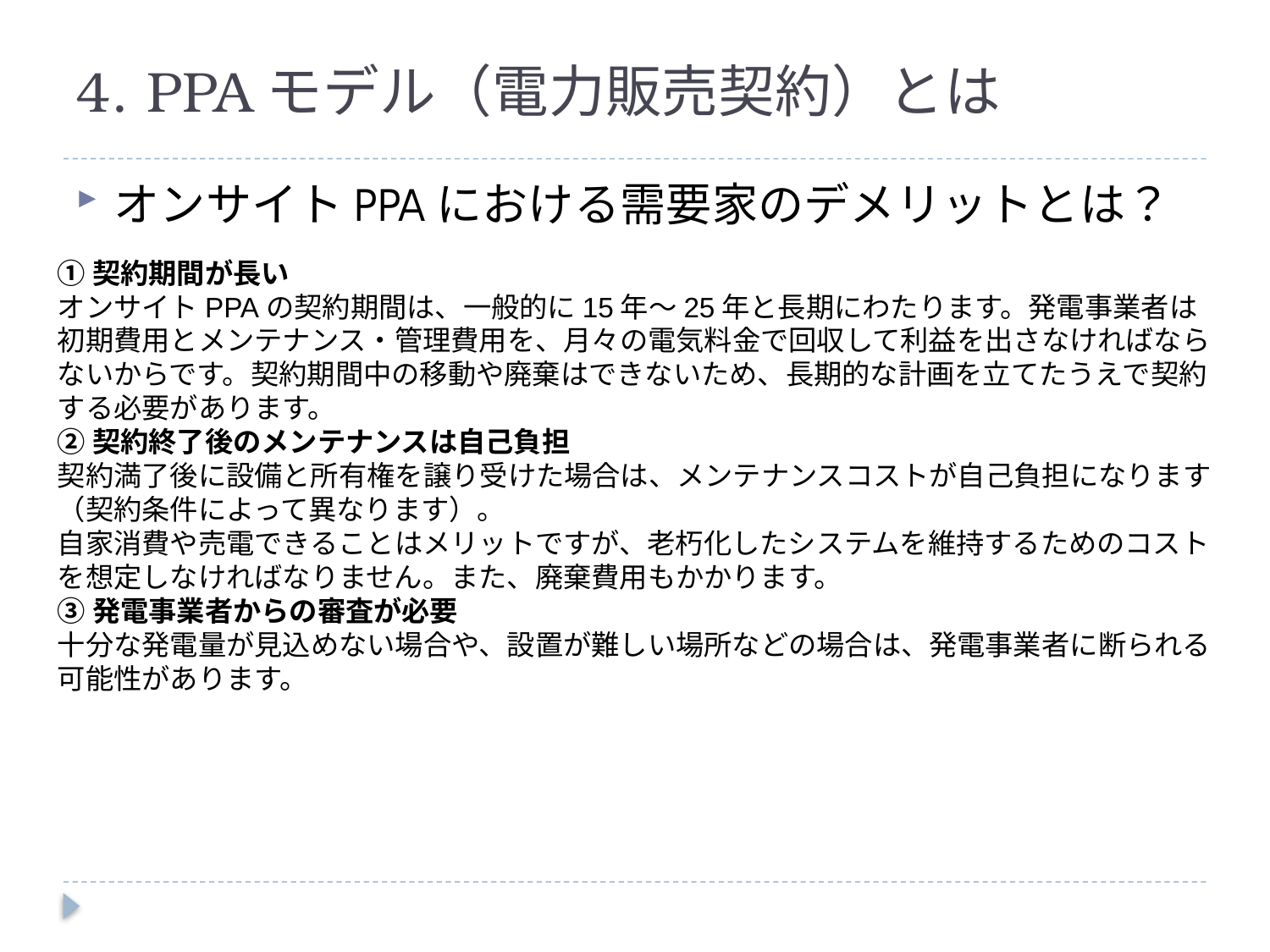

# 4. PPAモデル（電力販売契約）とは
オンサイトPPAにおける需要家のデメリットとは？

①契約期間が長い
オンサイトPPAの契約期間は、一般的に15年～25年と長期にわたります。発電事業者は初期費用とメンテナンス・管理費用を、月々の電気料金で回収して利益を出さなければならないからです。契約期間中の移動や廃棄はできないため、長期的な計画を立てたうえで契約する必要があります。
②契約終了後のメンテナンスは自己負担
契約満了後に設備と所有権を譲り受けた場合は、メンテナンスコストが自己負担になります（契約条件によって異なります）。
自家消費や売電できることはメリットですが、老朽化したシステムを維持するためのコストを想定しなければなりません。また、廃棄費用もかかります。
③発電事業者からの審査が必要
十分な発電量が見込めない場合や、設置が難しい場所などの場合は、発電事業者に断られる可能性があります。